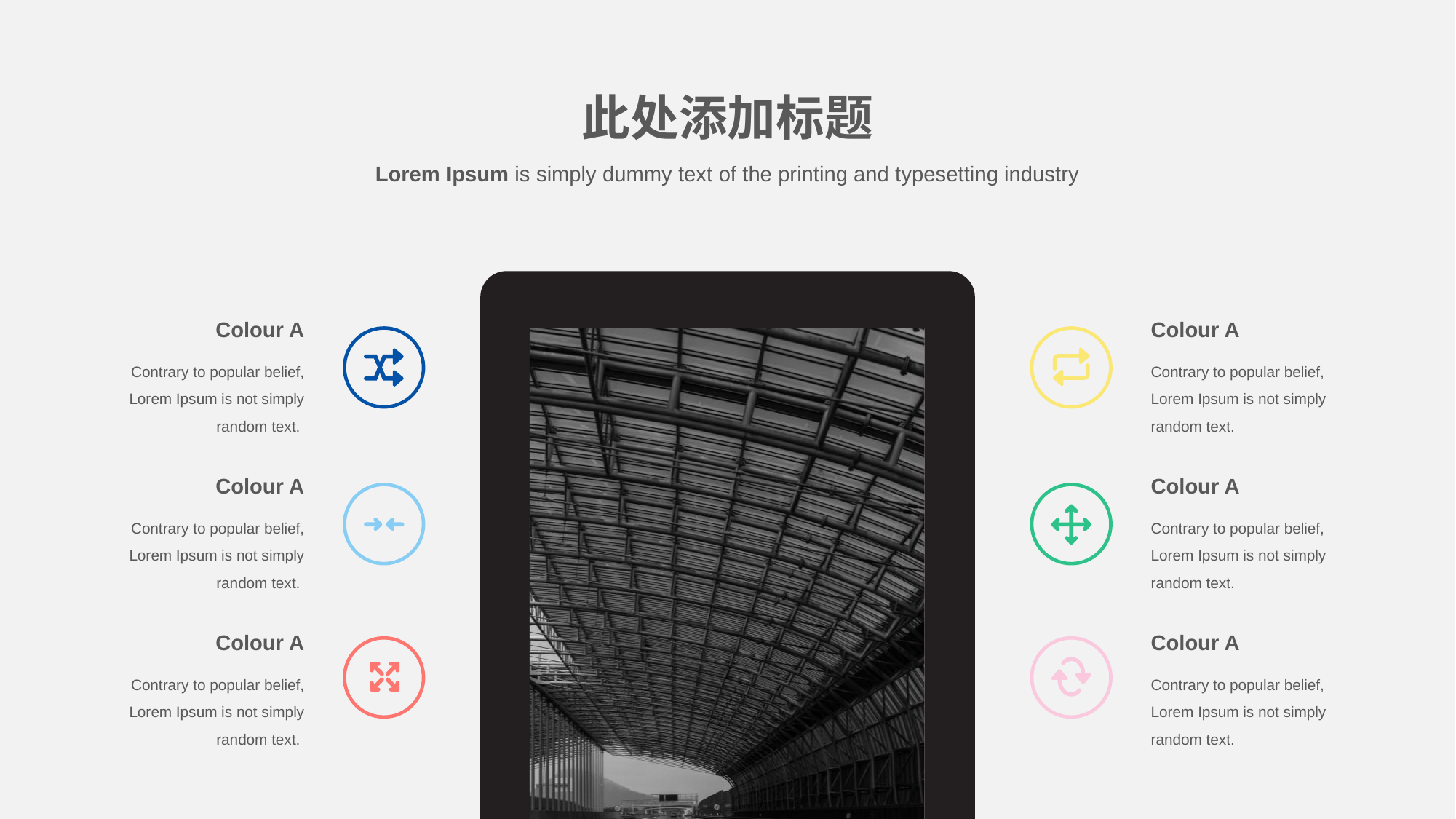

# 此处添加标题
Lorem Ipsum is simply dummy text of the printing and typesetting industry

Colour A

Contrary to popular belief, Lorem Ipsum is not simply random text.

Colour A

Contrary to popular belief, Lorem Ipsum is not simply random text.
Colour A

Contrary to popular belief, Lorem Ipsum is not simply random text.

Colour A

Contrary to popular belief, Lorem Ipsum is not simply random text.
Colour A

Contrary to popular belief, Lorem Ipsum is not simply random text.

Colour A

Contrary to popular belief, Lorem Ipsum is not simply random text.